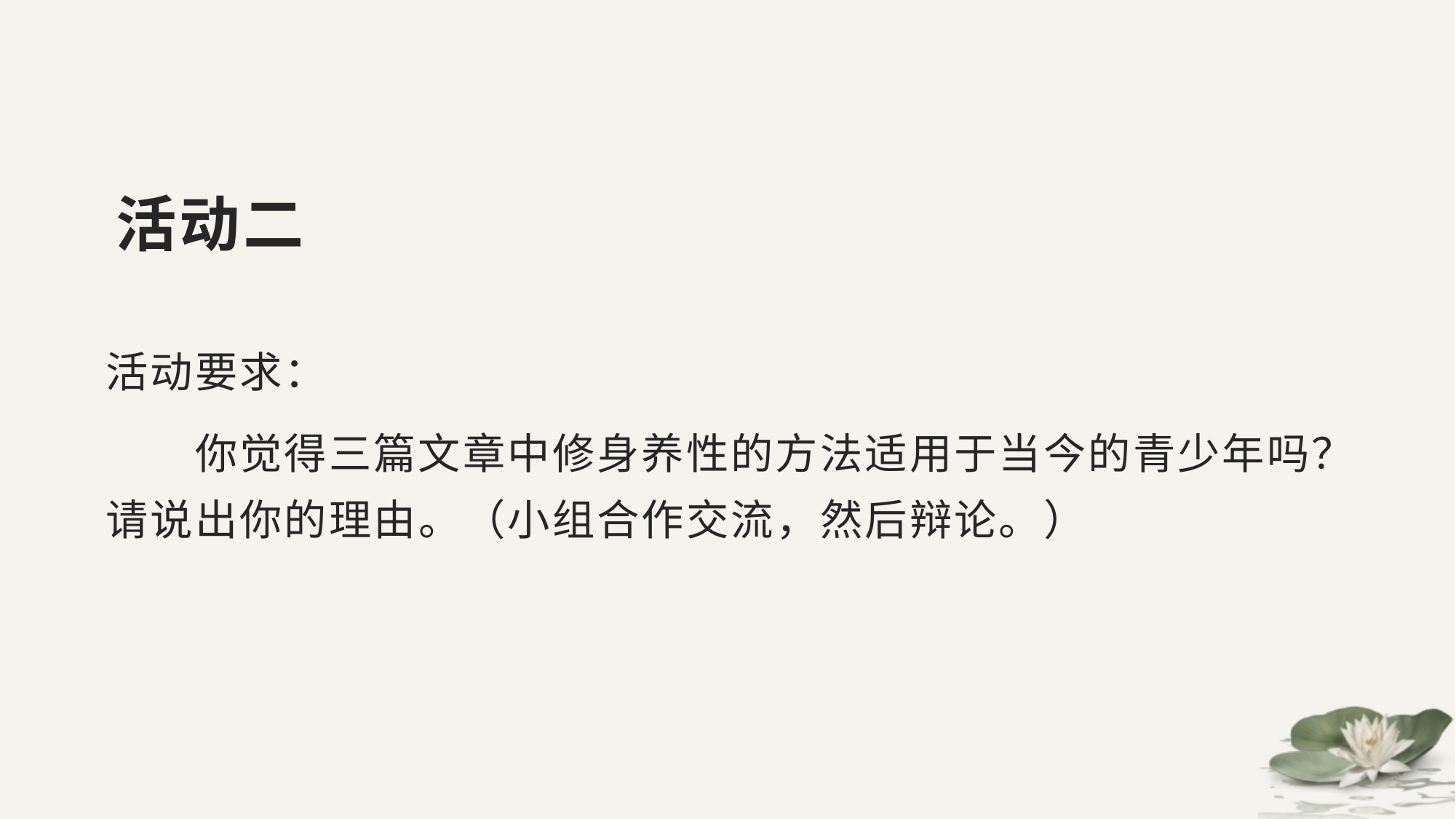

# 活动二
活动要求：
　　你觉得三篇文章中修身养性的方法适用于当今的青少年吗？请说出你的理由。（小组合作交流，然后辩论。）